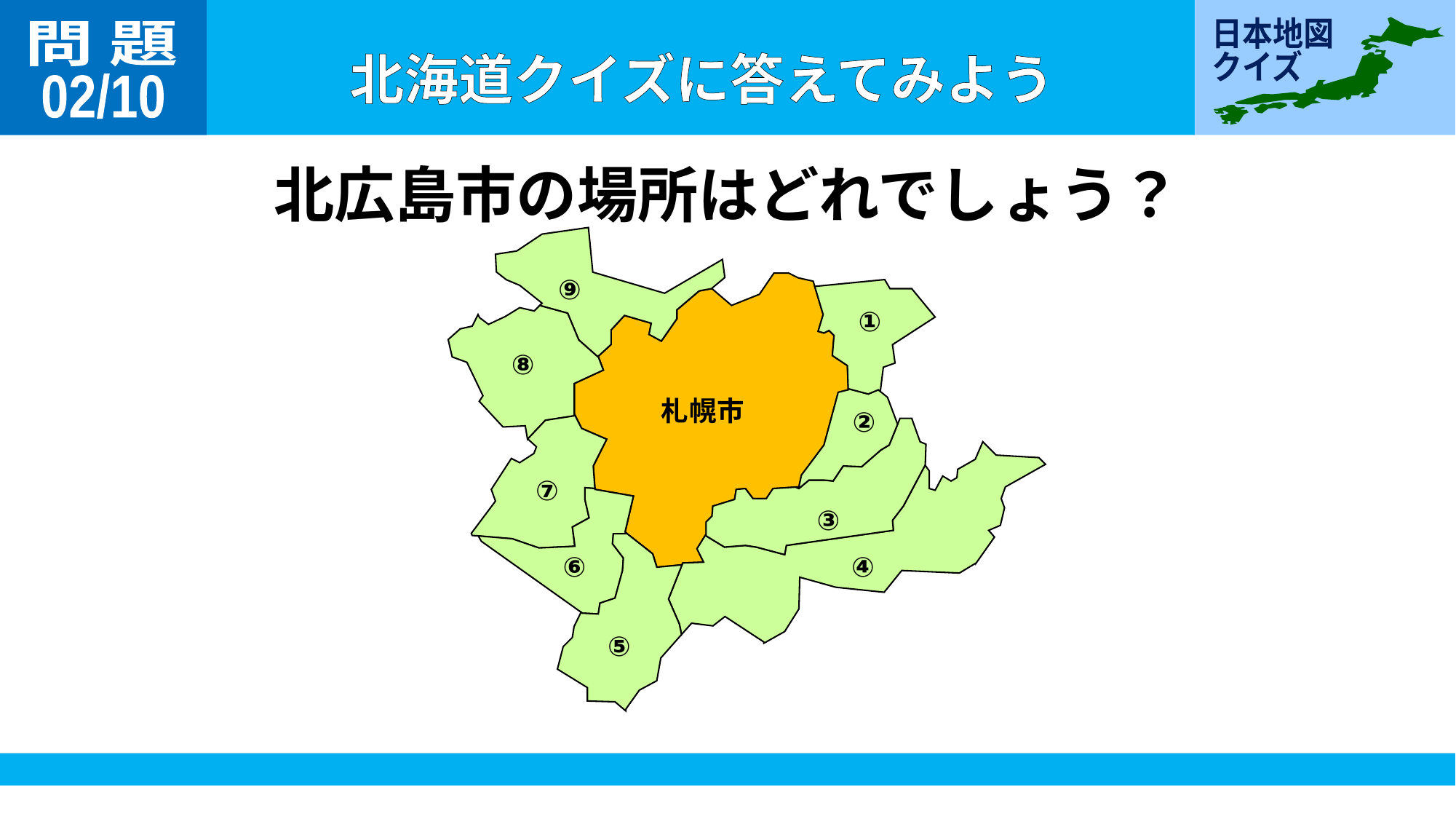

問 題
02/10
北広島市の場所はどれでしょう？

⑨

①

⑧
札幌市

②

⑦

③

④
⑥
⑤